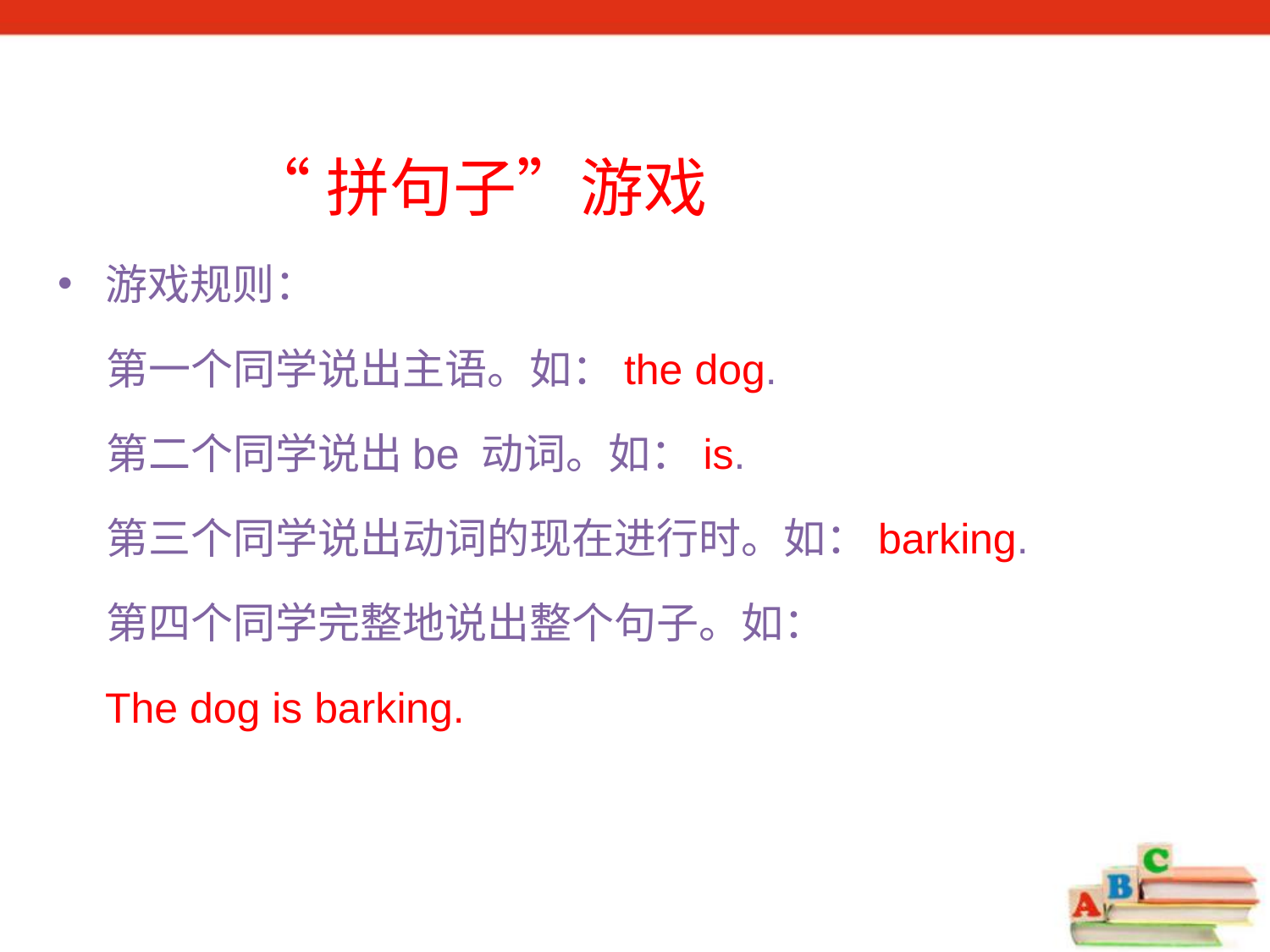

“拼句子”游戏
游戏规则：
    第一个同学说出主语。如：the dog.
    第二个同学说出be 动词。如：is.
    第三个同学说出动词的现在进行时。如：barking.
    第四个同学完整地说出整个句子。如：
    The dog is barking.